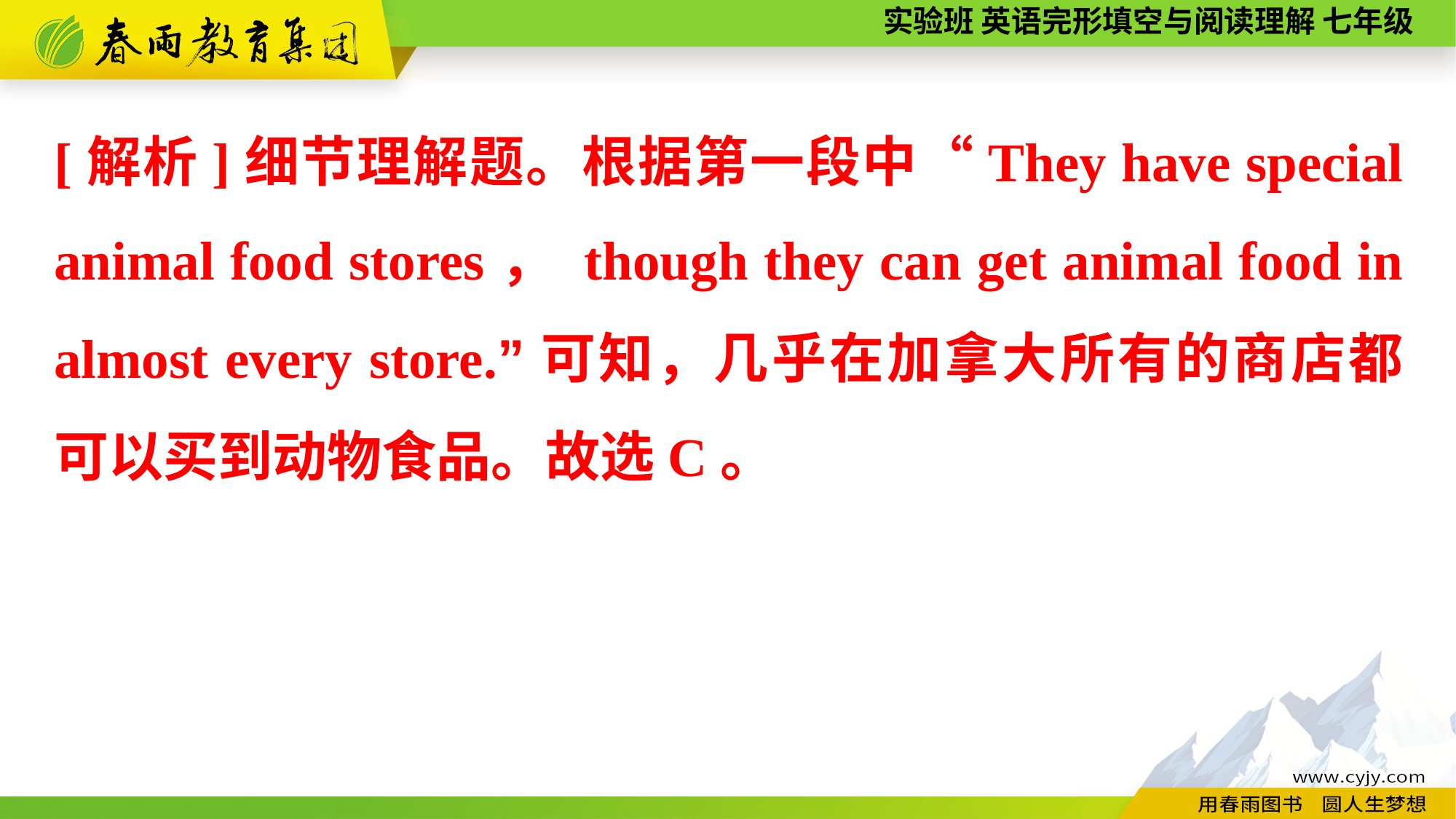

[解析]细节理解题。根据第一段中“They have special animal food stores， though they can get animal food in almost every store.”可知，几乎在加拿大所有的商店都可以买到动物食品。故选C。